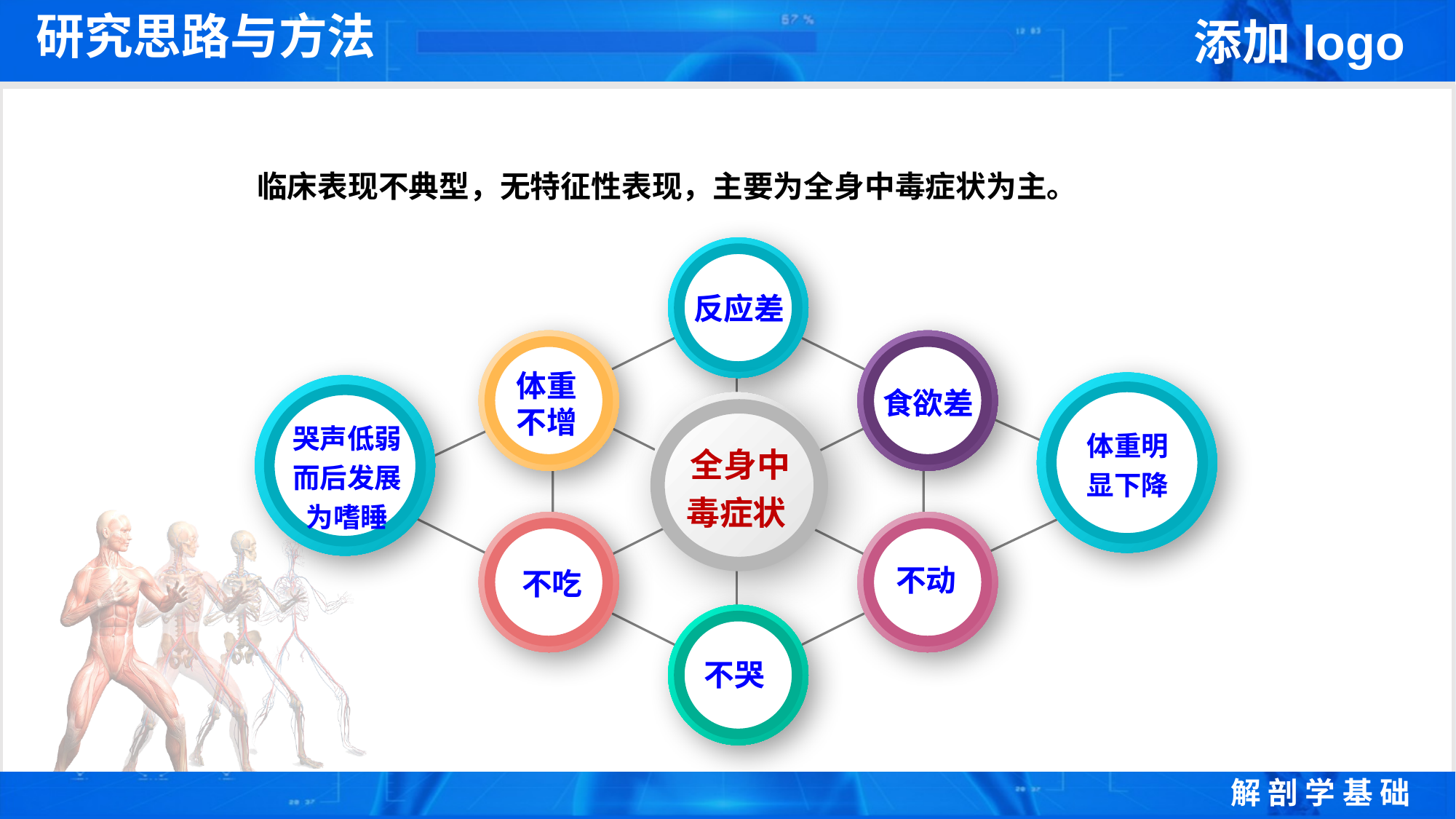

研究思路与方法
临床表现不典型，无特征性表现，主要为全身中毒症状为主。

反应差

体重不增

食欲差

哭声低弱而后发展为嗜睡
体重明显下降
全身中毒症状

不动
不吃

不哭